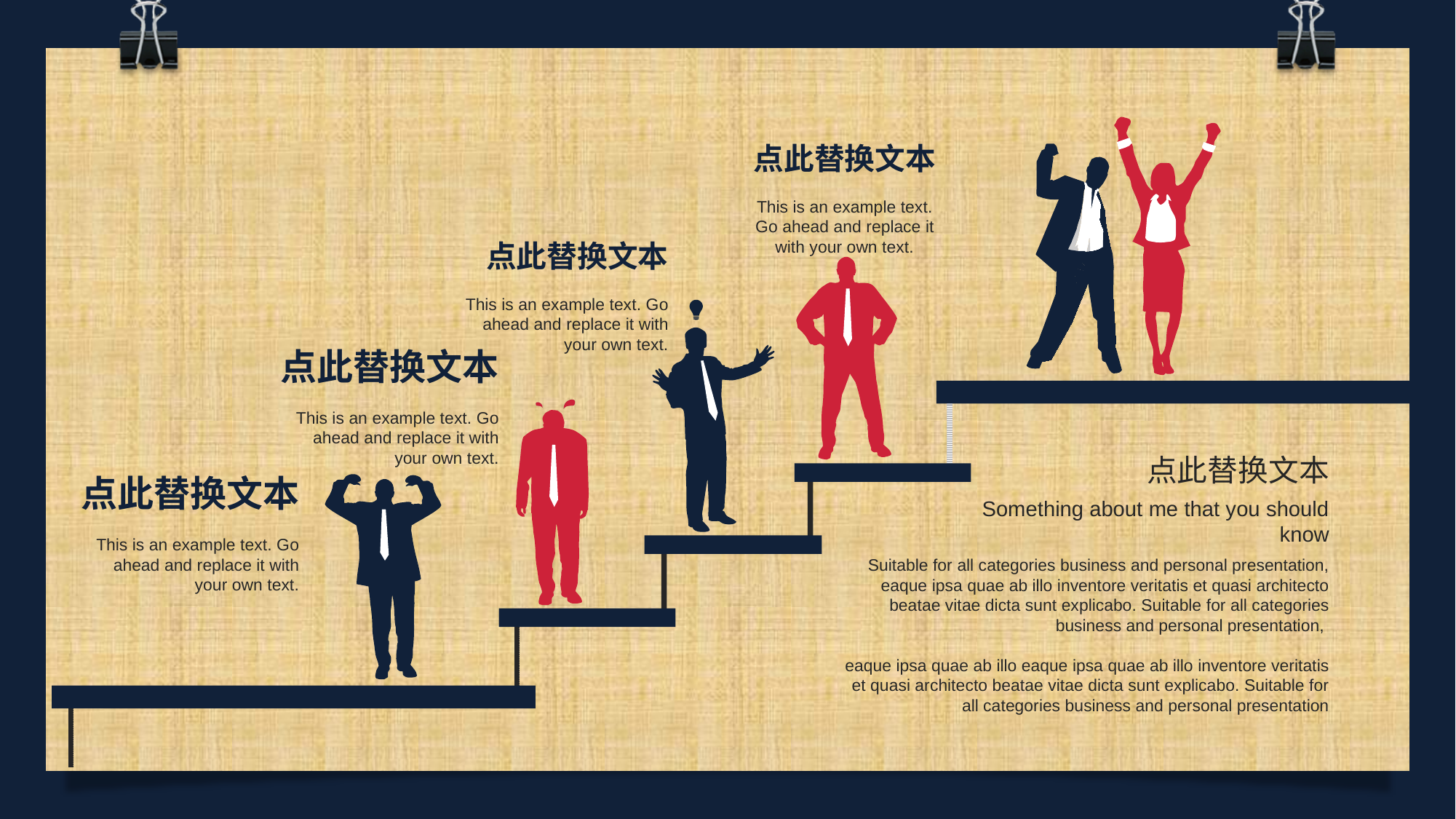

点此替换文本

This is an example text. Go ahead and replace it with your own text.
点此替换文本

This is an example text. Go ahead and replace it with your own text.

点此替换文本

This is an example text. Go ahead and replace it with your own text.

点此替换文本
点此替换文本

This is an example text. Go ahead and replace it with your own text.

Something about me that you should know
Suitable for all categories business and personal presentation, eaque ipsa quae ab illo inventore veritatis et quasi architecto beatae vitae dicta sunt explicabo. Suitable for all categories business and personal presentation,

eaque ipsa quae ab illo eaque ipsa quae ab illo inventore veritatis et quasi architecto beatae vitae dicta sunt explicabo. Suitable for all categories business and personal presentation